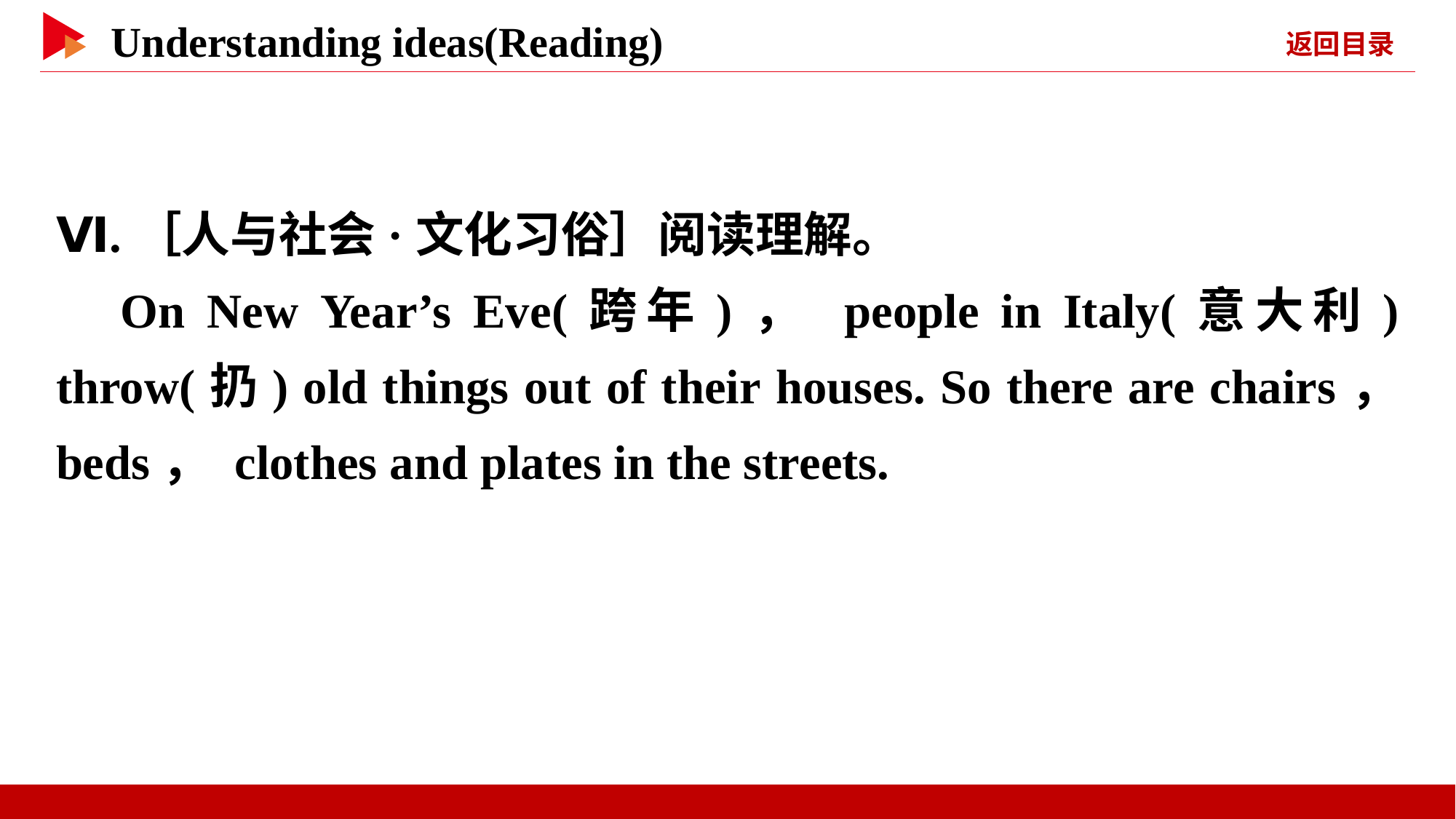

Ⅵ.［人与社会·文化习俗］阅读理解。
On New Year’s Eve(跨年)， people in Italy(意大利) throw(扔) old things out of their houses. So there are chairs， beds， clothes and plates in the streets.